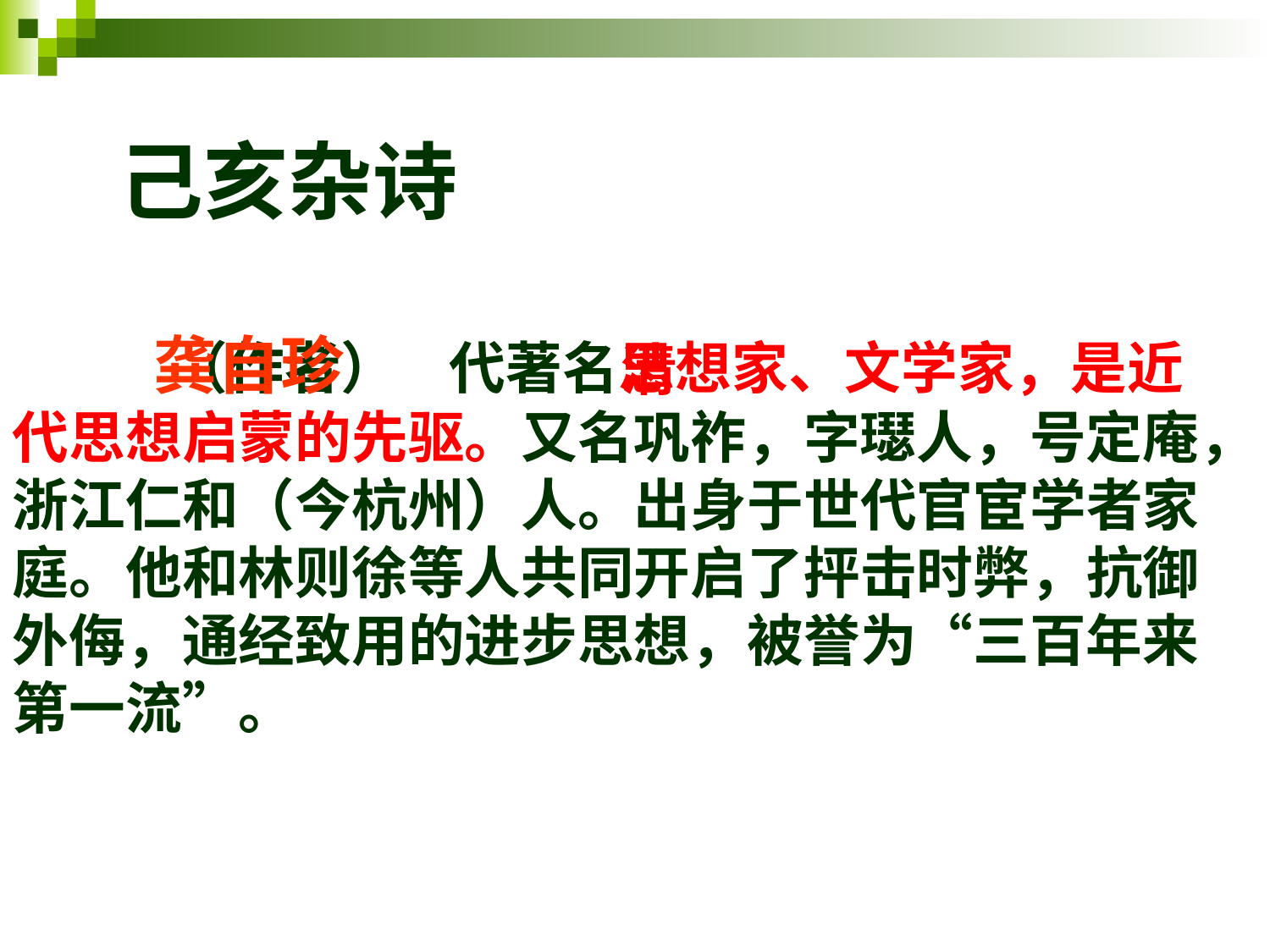

己亥杂诗
          （作者）    代著名思想家、文学家，是近代思想启蒙的先驱。又名巩祚，字璱人，号定庵，浙江仁和（今杭州）人。出身于世代官宦学者家庭。他和林则徐等人共同开启了抨击时弊，抗御外侮，通经致用的进步思想，被誉为“三百年来第一流”。
龚自珍
清